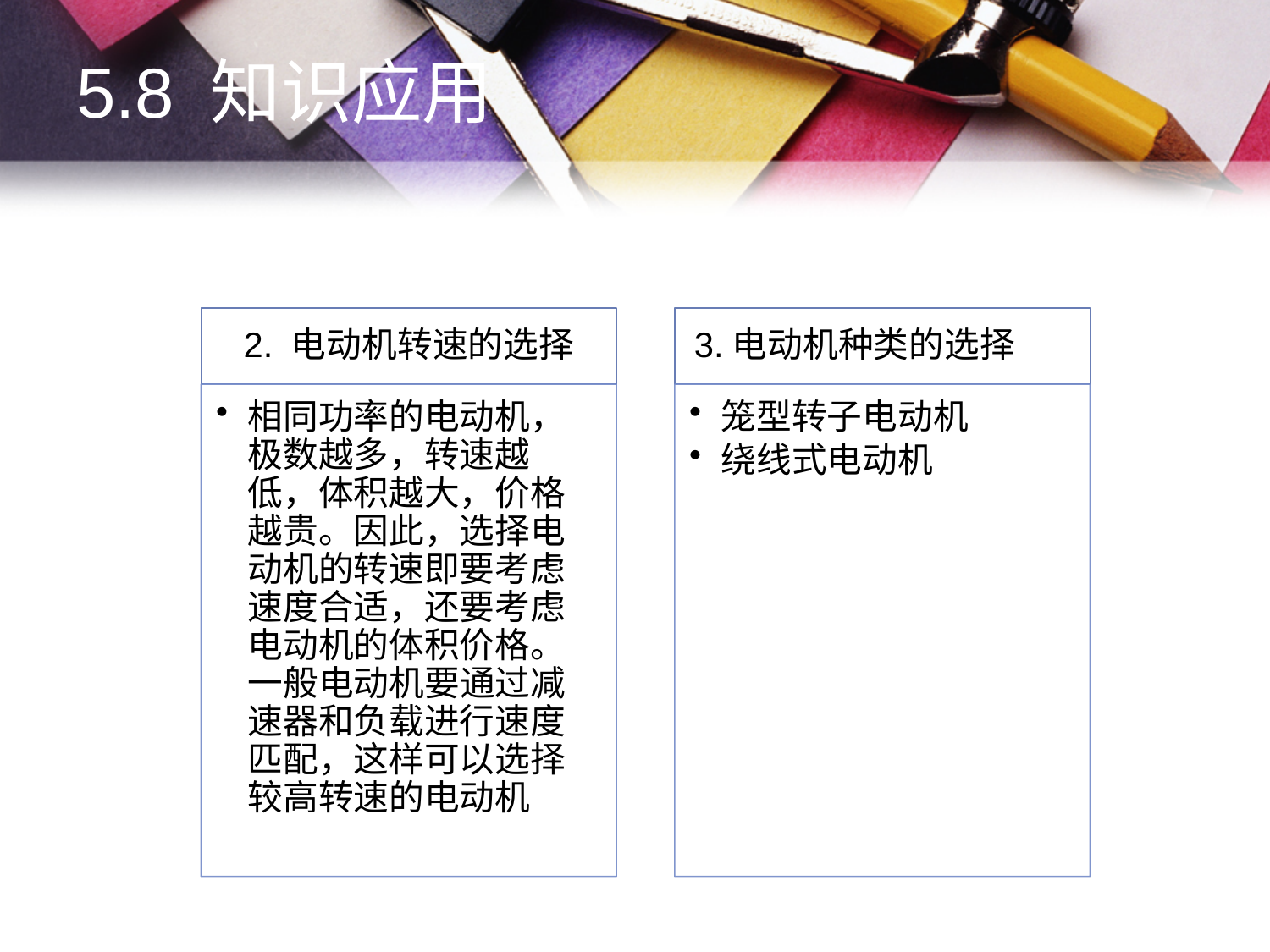

5.8 知识应用
2. 电动机转速的选择
相同功率的电动机，极数越多，转速越低，体积越大，价格越贵。因此，选择电动机的转速即要考虑速度合适，还要考虑电动机的体积价格。一般电动机要通过减速器和负载进行速度匹配，这样可以选择较高转速的电动机
3.电动机种类的选择
笼型转子电动机
绕线式电动机